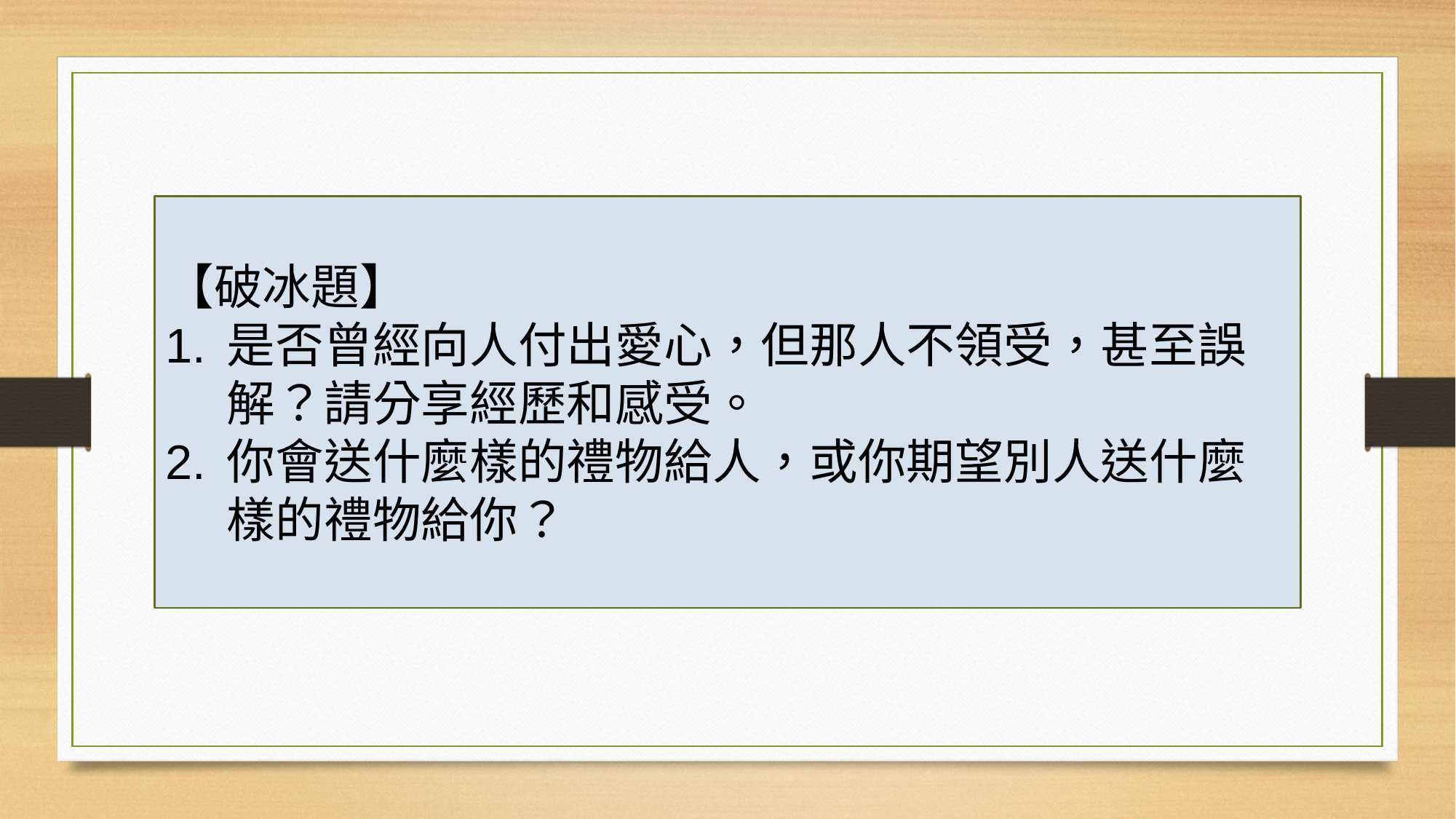

#
【破冰題】
是否曾經向人付出愛心，但那人不領受，甚至誤解？請分享經歷和感受。
你會送什麼樣的禮物給人，或你期望別人送什麼樣的禮物給你？